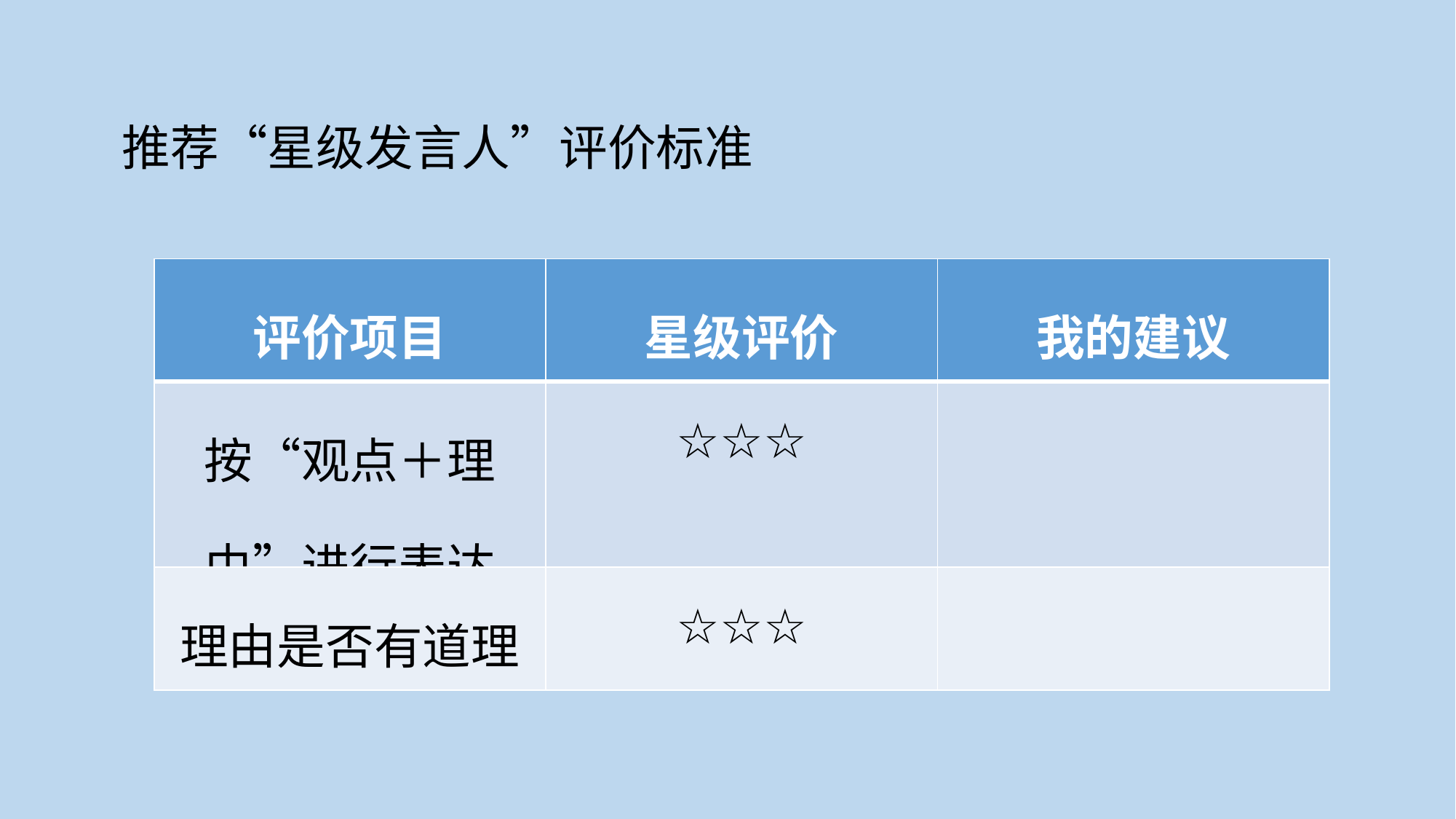

推荐“星级发言人”评价标准
| 评价项目 | 星级评价 | 我的建议 |
| --- | --- | --- |
| 按“观点＋理由”进行表达 | ☆☆☆ |  |
| 理由是否有道理 | ☆☆☆ |  |